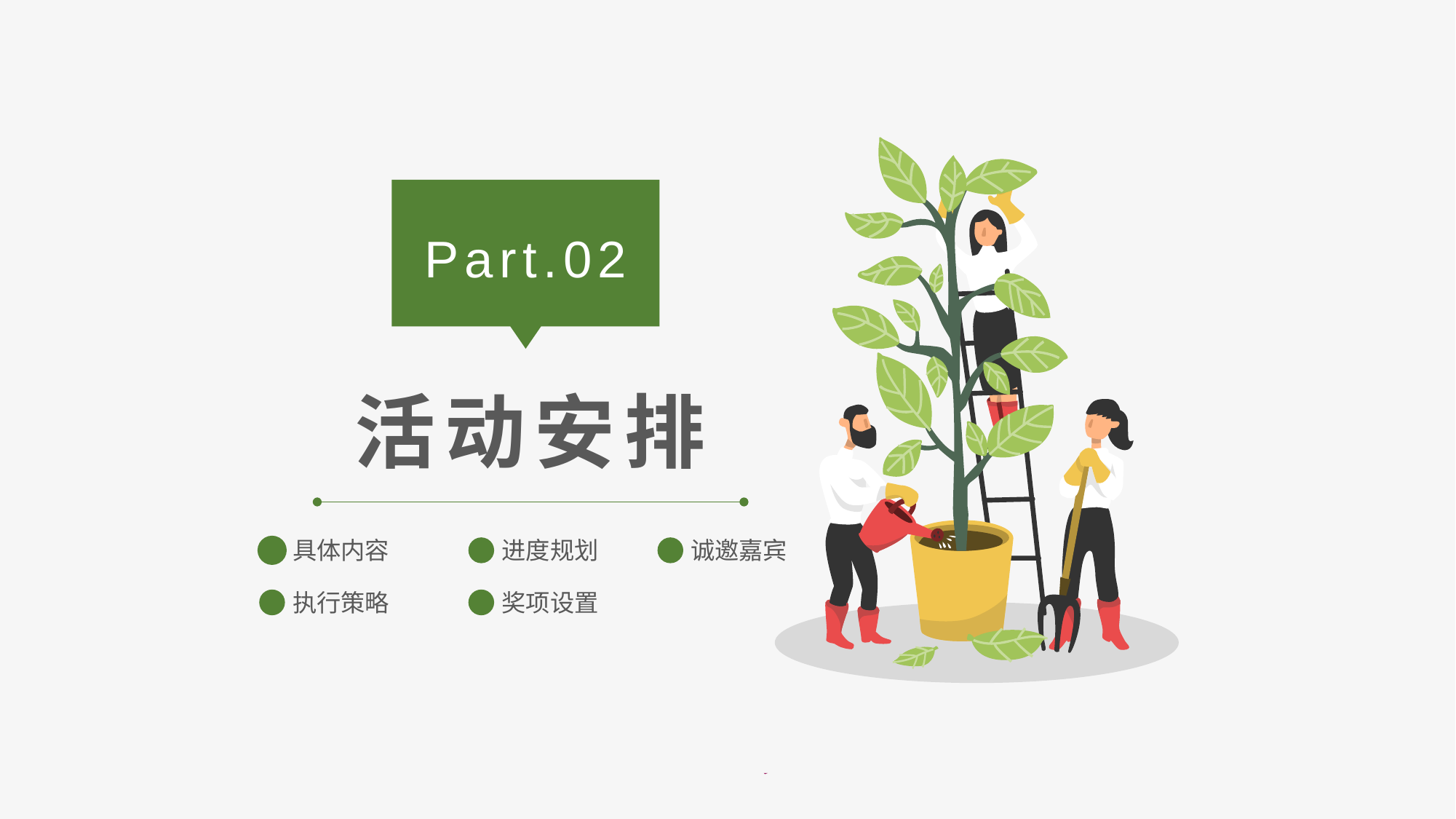

Part.02
活动安排
具体内容
进度规划
诚邀嘉宾

执行策略
奖项设置